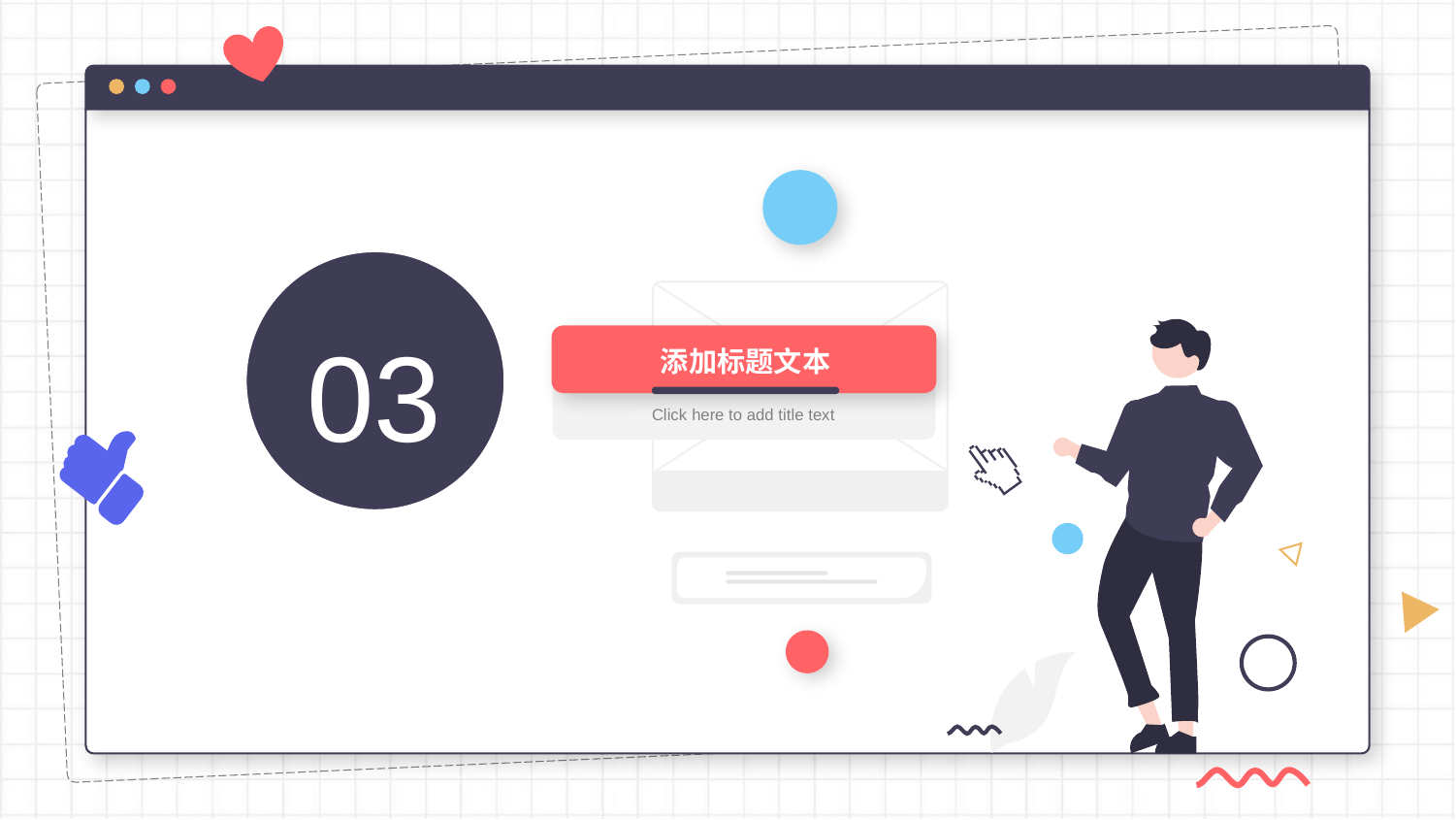

03

添加标题文本

Click here to add title text